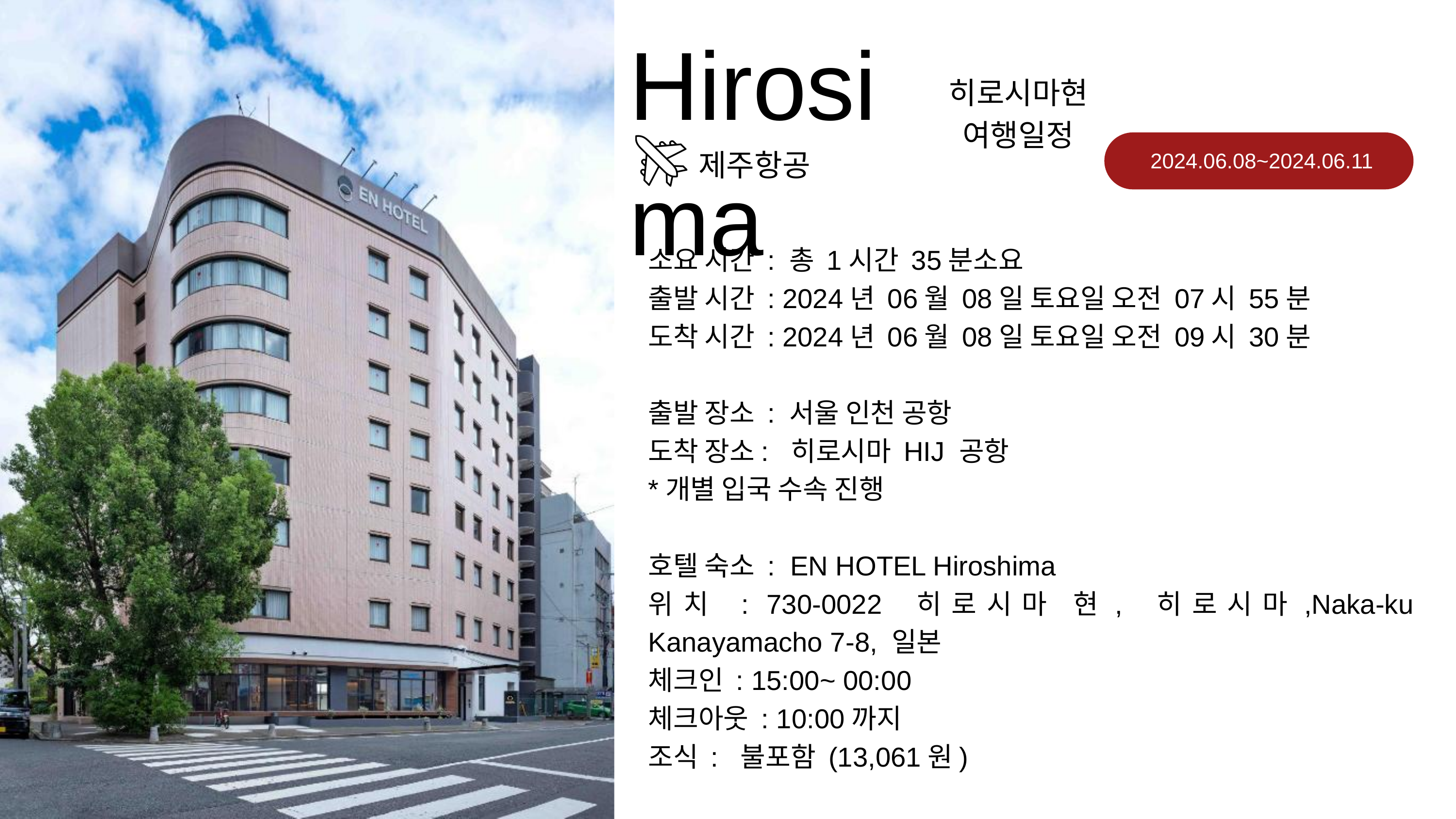

Hirosima
히로시마현 여행일정

 2024.06.08~2024.06.11

제주항공
소요 시간 : 총 1시간 35분소요
출발 시간 : 2024년 06월 08일 토요일 오전 07시 55분
도착 시간 : 2024년 06월 08일 토요일 오전 09시 30분

출발 장소 : 서울 인천 공항
도착 장소:  히로시마 HIJ 공항
*개별 입국 수속 진행

호텔 숙소 :  EN HOTEL Hiroshima
위치 : 730-0022 히로시마 현, 히로시마,Naka-ku Kanayamacho 7-8, 일본
체크인 : 15:00~ 00:00
체크아웃 : 10:00까지
조식 :  불포함 (13,061원)